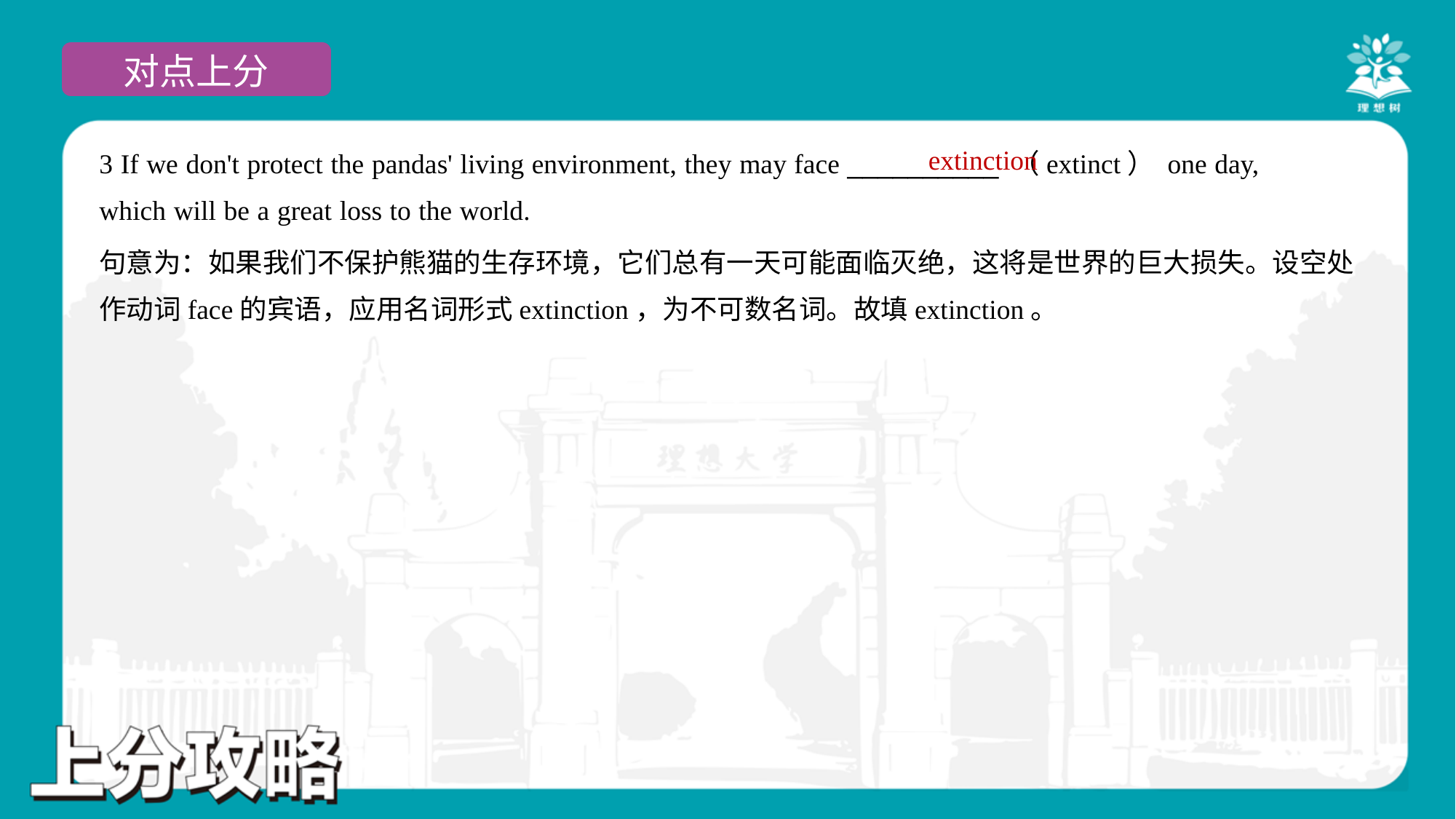

extinction
3 If we don't protect the pandas' living environment, they may face __________ （extinct） one day,
which will be a great loss to the world.
句意为：如果我们不保护熊猫的生存环境，它们总有一天可能面临灭绝，这将是世界的巨大损失。设空处
作动词face的宾语，应用名词形式extinction，为不可数名词。故填extinction。